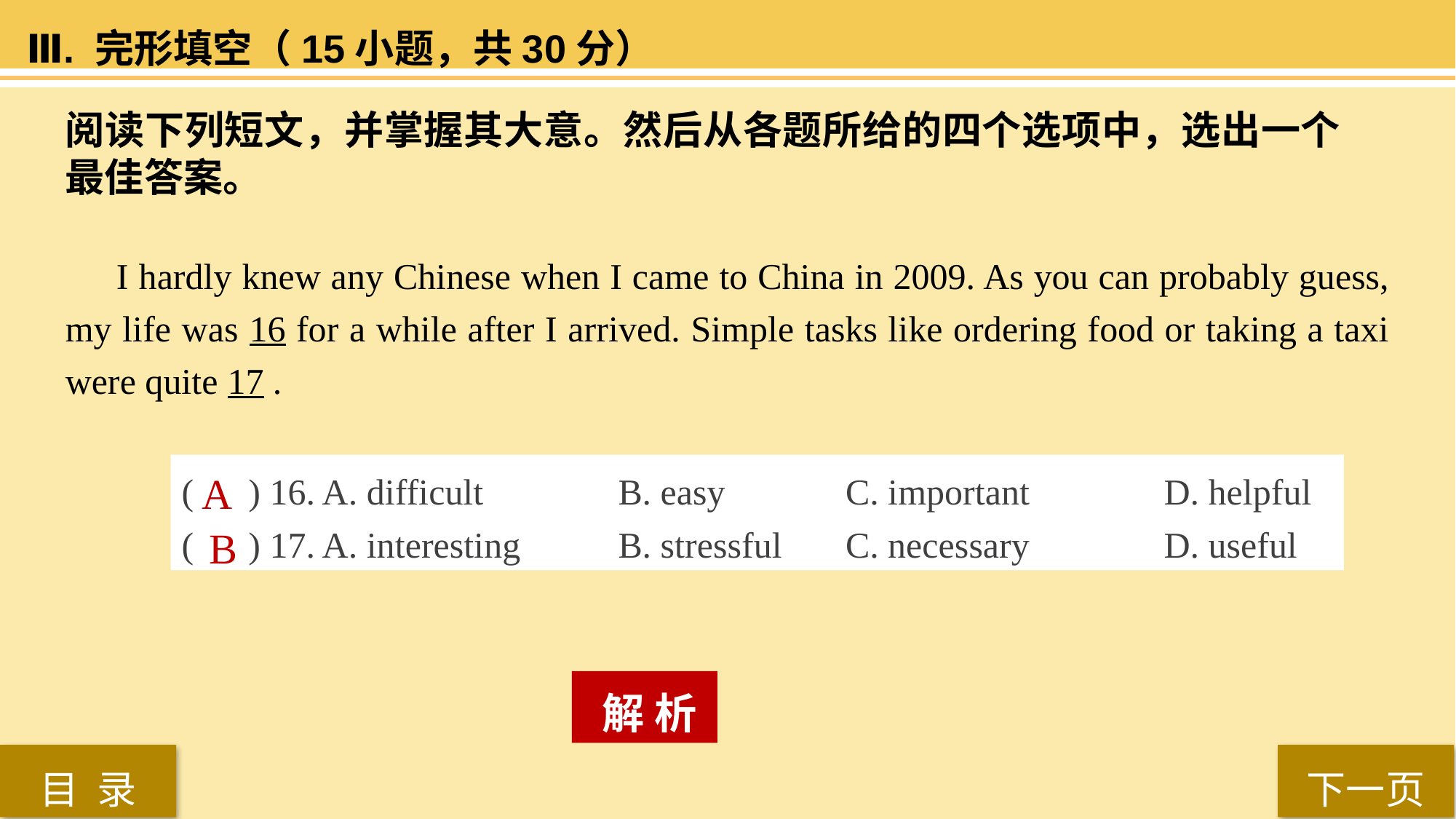

Ⅲ. 完形填空（15小题，共30分）
阅读下列短文，并掌握其大意。然后从各题所给的四个选项中，选出一个最佳答案。
     I hardly knew any Chinese when I came to China in 2009. As you can probably guess, my life was 16 for a while after I arrived. Simple tasks like ordering food or taking a taxi were quite 17 .
(      ) 16. A. difficult 		B. easy 	 C. important 		D. helpful
(      ) 17. A. interesting 	B. stressful	 C. necessary 		D. useful
A
B
 解 析